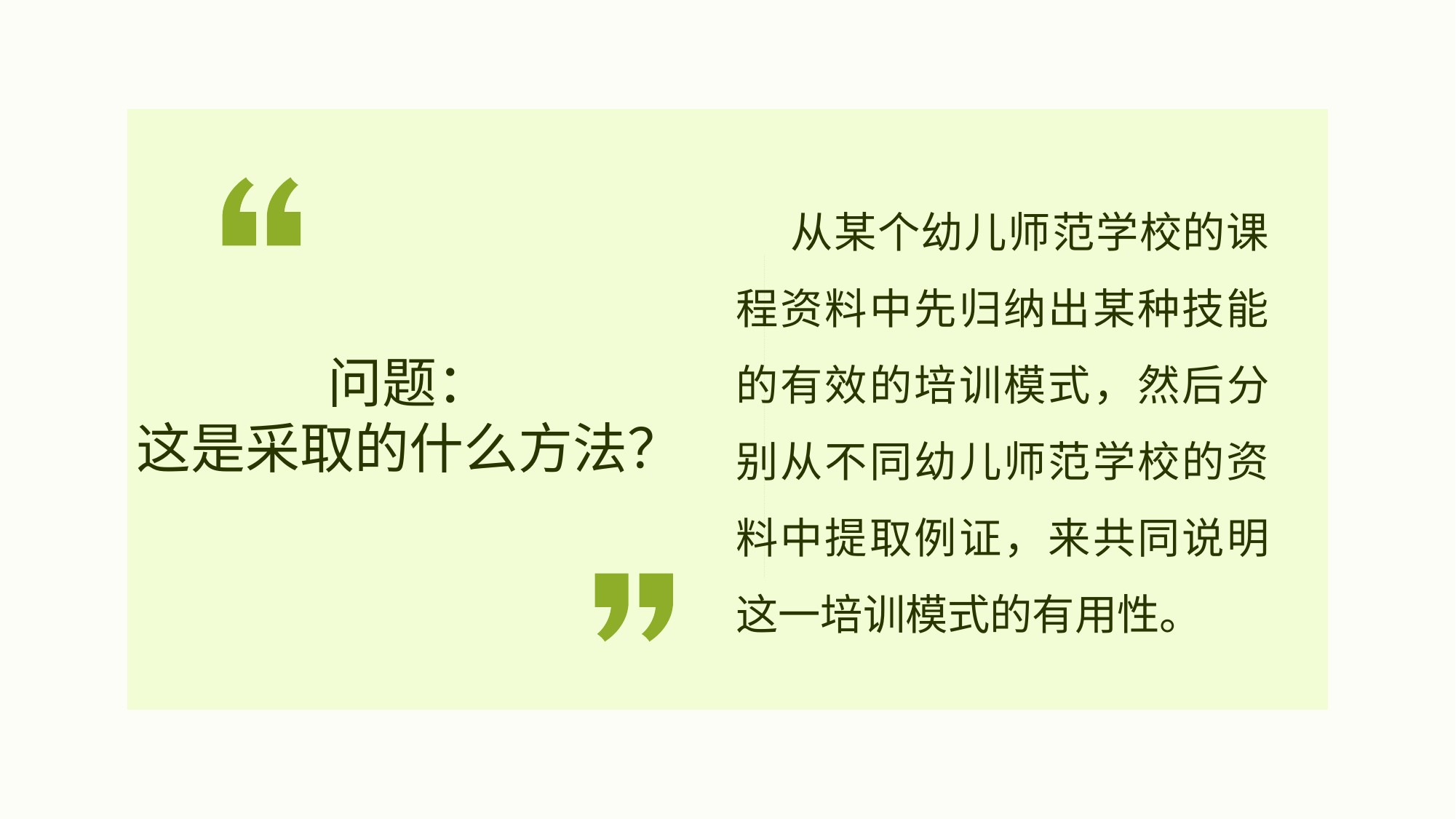

从某个幼儿师范学校的课程资料中先归纳出某种技能的有效的培训模式，然后分别从不同幼儿师范学校的资料中提取例证，来共同说明这一培训模式的有用性。
# 问题： 这是采取的什么方法？